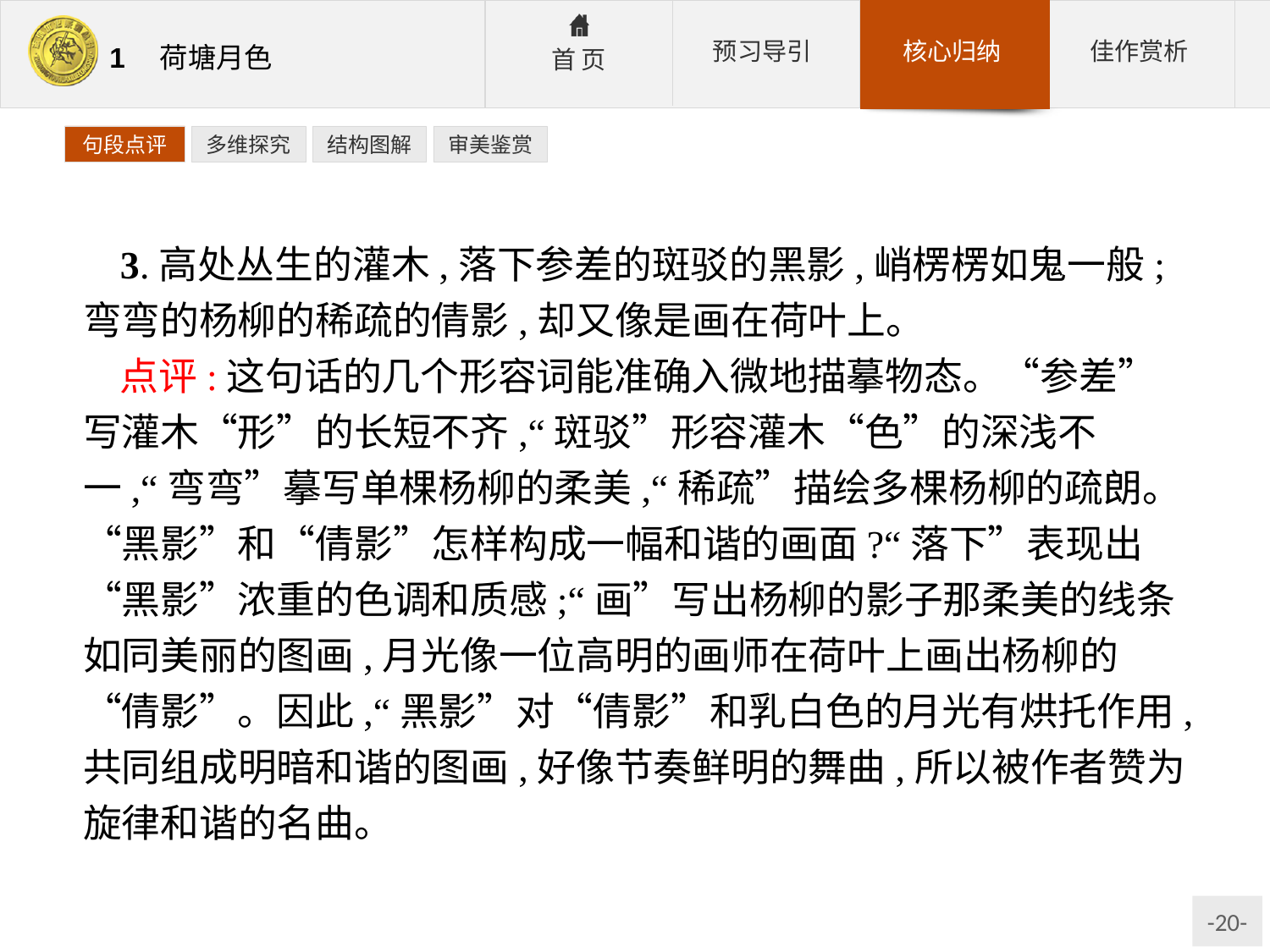

句段点评
多维探究
结构图解
审美鉴赏
3.高处丛生的灌木,落下参差的斑驳的黑影,峭楞楞如鬼一般;弯弯的杨柳的稀疏的倩影,却又像是画在荷叶上。
点评:这句话的几个形容词能准确入微地描摹物态。“参差”写灌木“形”的长短不齐,“斑驳”形容灌木“色”的深浅不一,“弯弯”摹写单棵杨柳的柔美,“稀疏”描绘多棵杨柳的疏朗。“黑影”和“倩影”怎样构成一幅和谐的画面?“落下”表现出“黑影”浓重的色调和质感;“画”写出杨柳的影子那柔美的线条如同美丽的图画,月光像一位高明的画师在荷叶上画出杨柳的“倩影”。因此,“黑影”对“倩影”和乳白色的月光有烘托作用,共同组成明暗和谐的图画,好像节奏鲜明的舞曲,所以被作者赞为旋律和谐的名曲。